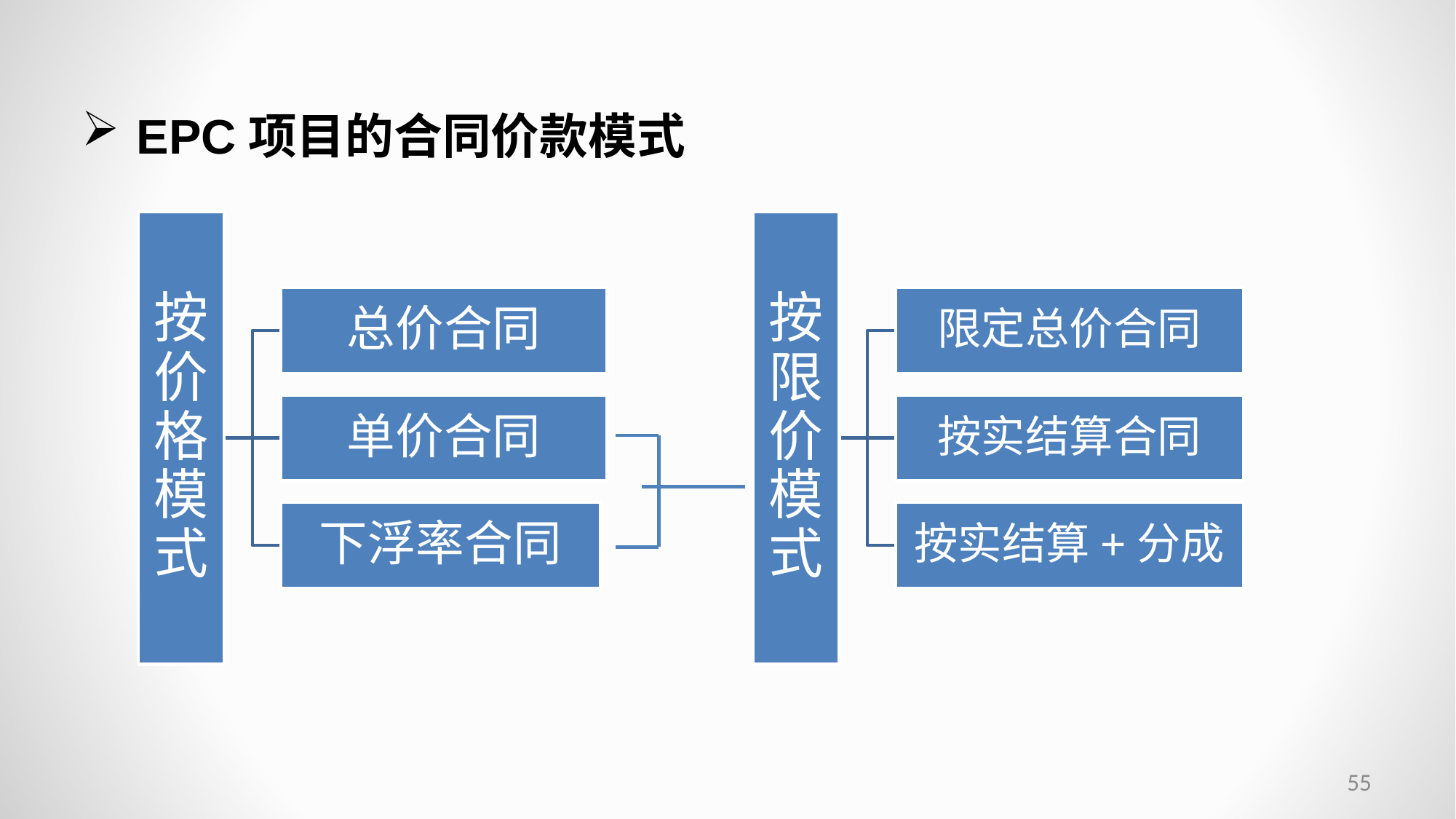

EPC项目的合同价款模式

按价格模式
总价合同
单价合同
下浮率合同

按限价模式
限定总价合同
按实结算合同
按实结算+分成

55